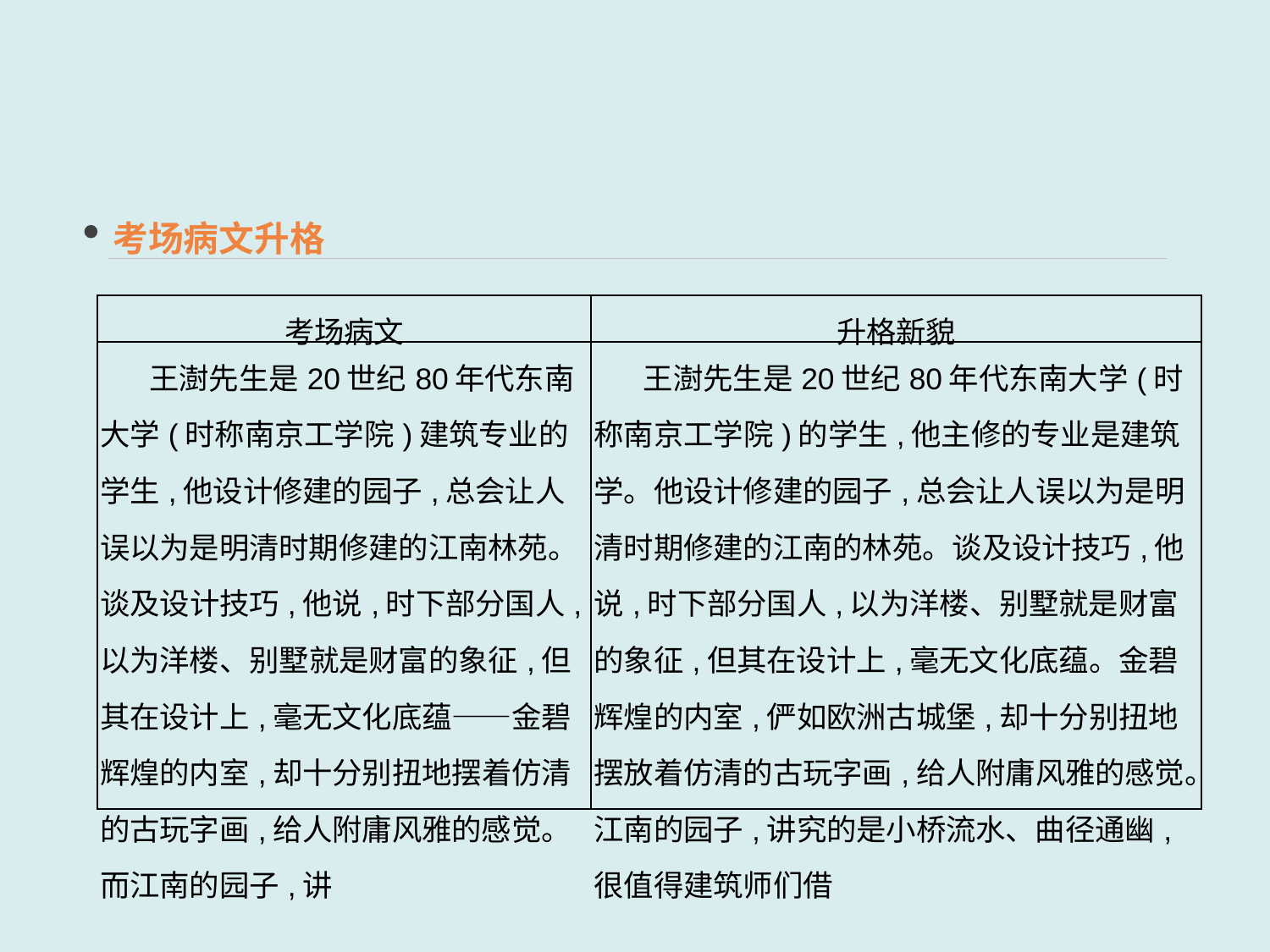

考场病文升格

| 考场病文 | 升格新貌 |
| --- | --- |
| 王澍先生是20世纪80年代东南大学(时称南京工学院)建筑专业的学生,他设计修建的园子,总会让人误以为是明清时期修建的江南林苑。谈及设计技巧,他说,时下部分国人,以为洋楼、别墅就是财富的象征,但其在设计上,毫无文化底蕴——金碧辉煌的内室,却十分别扭地摆着仿清的古玩字画,给人附庸风雅的感觉。而江南的园子,讲 | 王澍先生是20世纪80年代东南大学(时称南京工学院)的学生,他主修的专业是建筑学。他设计修建的园子,总会让人误以为是明清时期修建的江南的林苑。谈及设计技巧,他说,时下部分国人,以为洋楼、别墅就是财富的象征,但其在设计上,毫无文化底蕴。金碧辉煌的内室,俨如欧洲古城堡,却十分别扭地摆放着仿清的古玩字画,给人附庸风雅的感觉。江南的园子,讲究的是小桥流水、曲径通幽,很值得建筑师们借 |